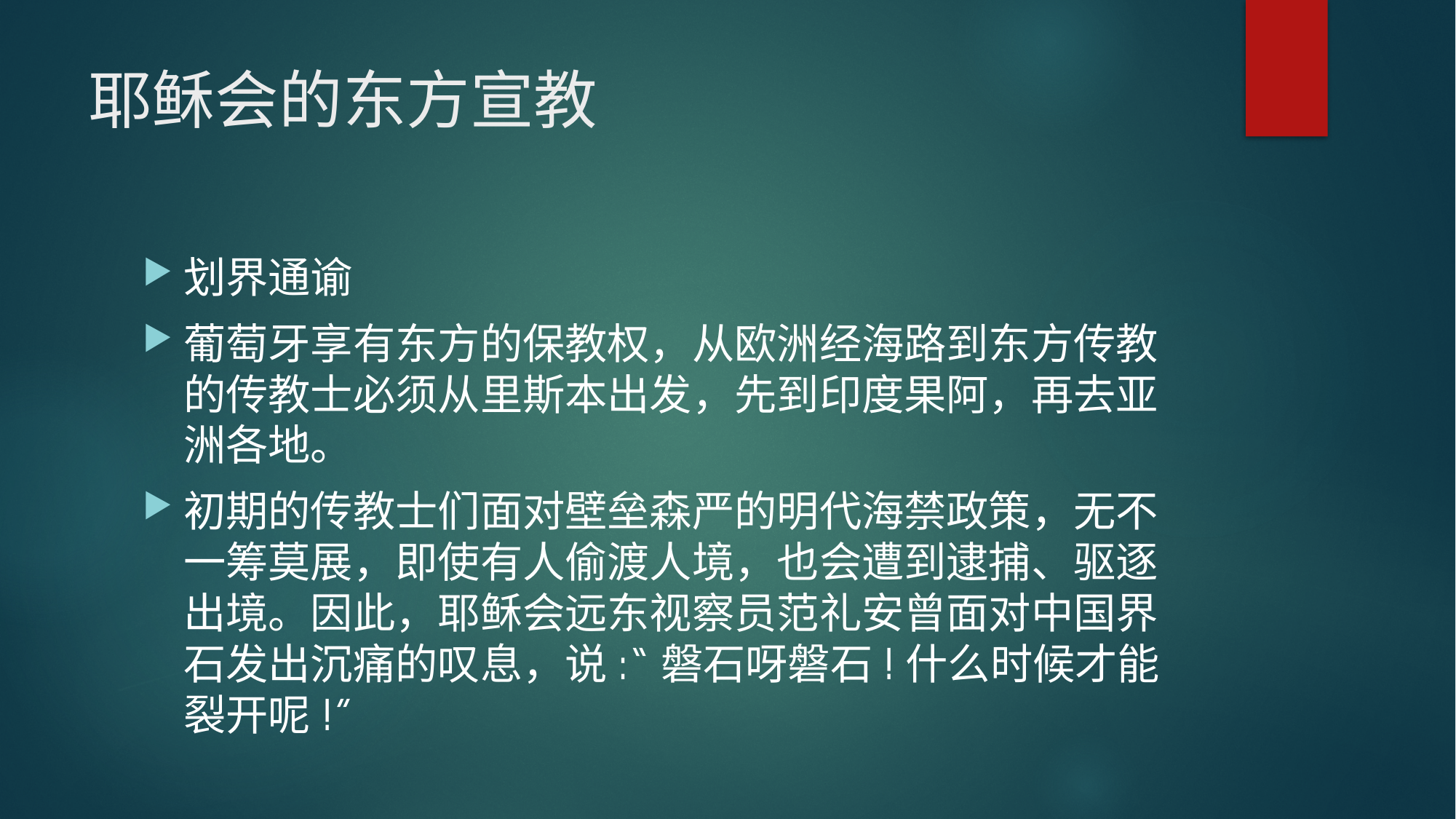

# 耶稣会的东方宣教
划界通谕
葡萄牙享有东方的保教权，从欧洲经海路到东方传教的传教士必须从里斯本出发，先到印度果阿，再去亚洲各地。
初期的传教士们面对壁垒森严的明代海禁政策，无不一筹莫展，即使有人偷渡人境，也会遭到逮捕、驱逐出境。因此，耶稣会远东视察员范礼安曾面对中国界石发出沉痛的叹息，说:“磐石呀磐石!什么时候才能裂开呢!”